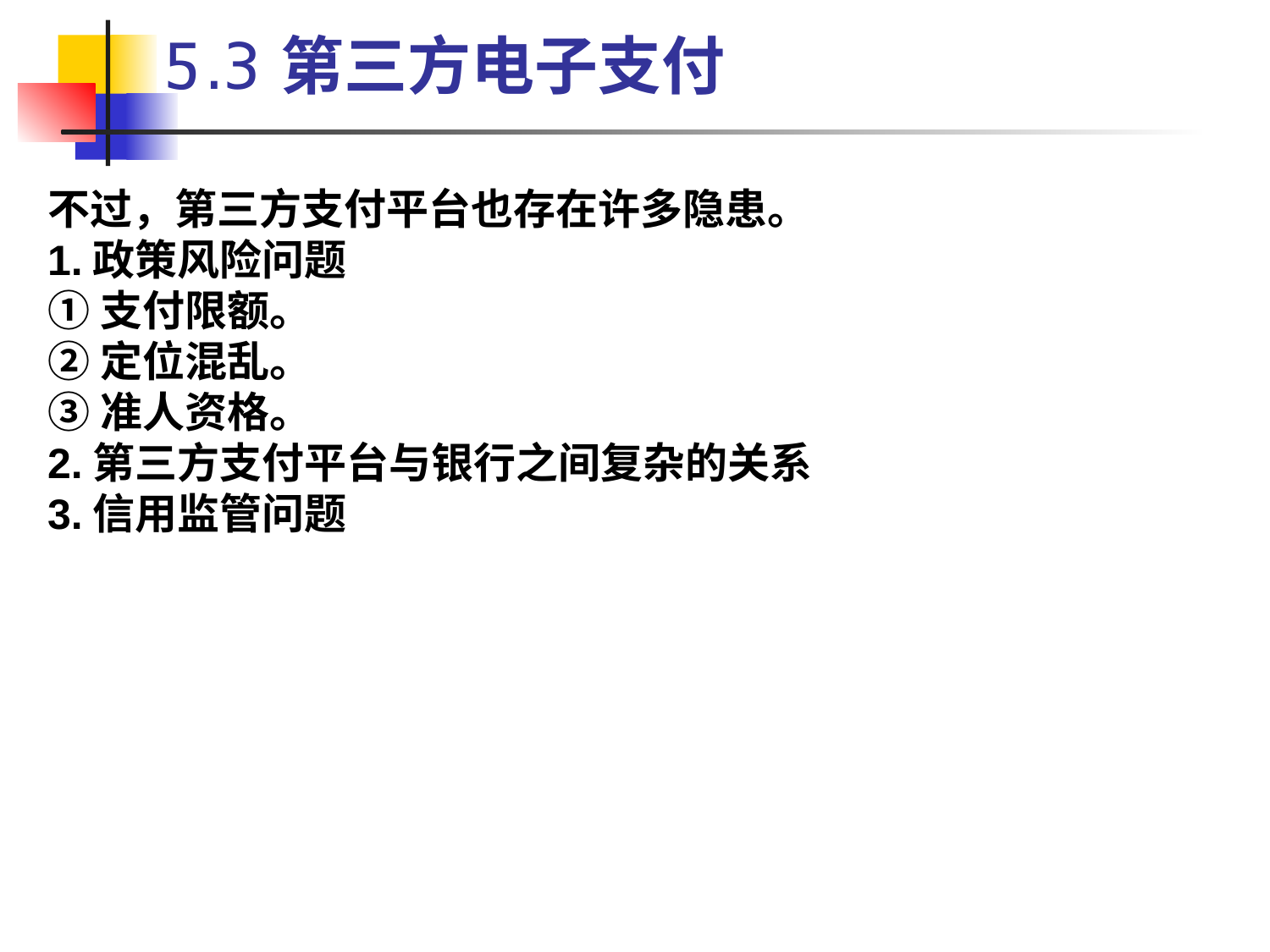

5.3第三方电子支付
不过，第三方支付平台也存在许多隐患。
1.政策风险问题
①支付限额。
②定位混乱。
③准人资格。
2.第三方支付平台与银行之间复杂的关系
3.信用监管问题